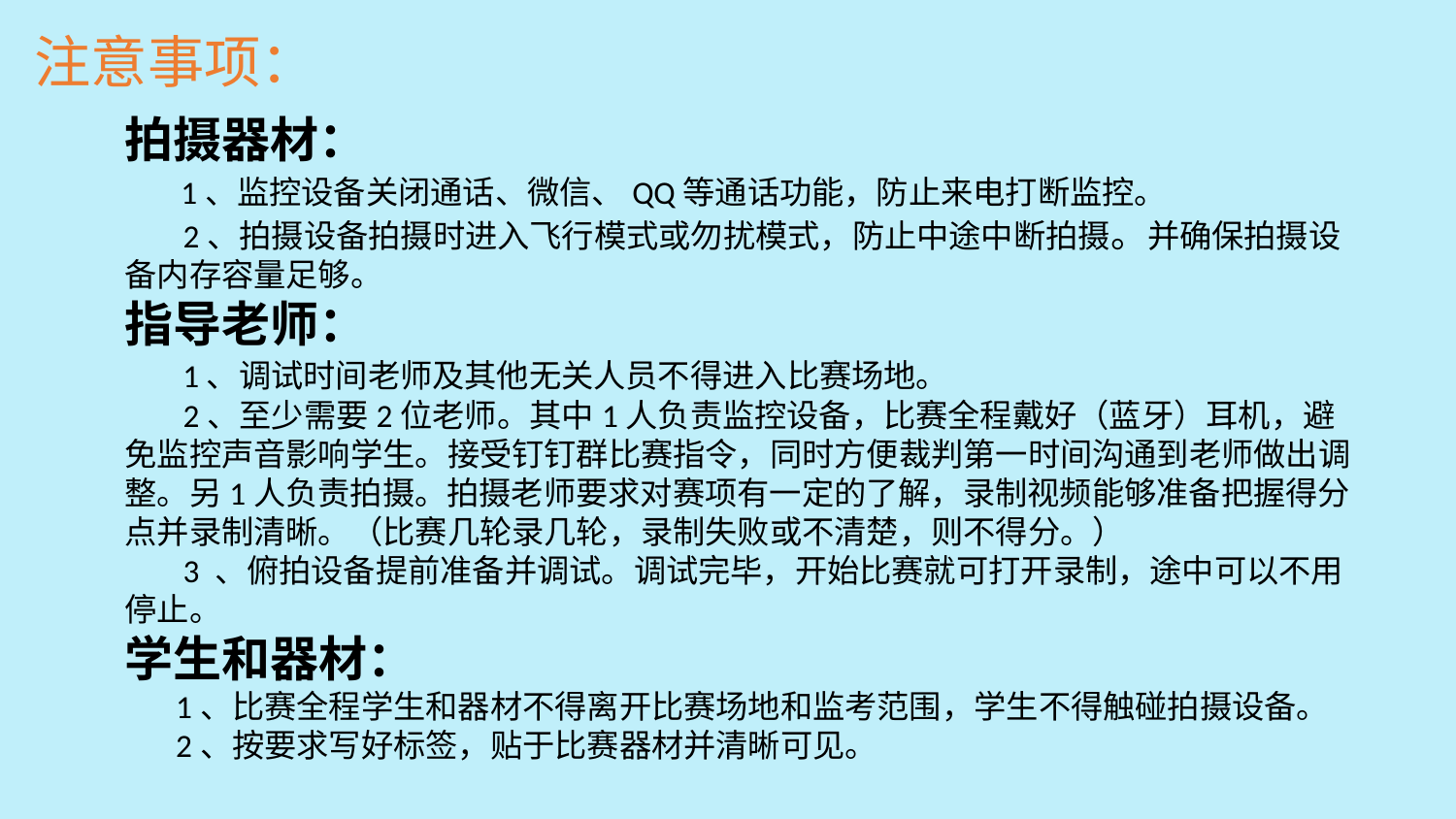

注意事项：
拍摄器材：
       1、监控设备关闭通话、微信、QQ等通话功能，防止来电打断监控。
        2、拍摄设备拍摄时进入飞行模式或勿扰模式，防止中途中断拍摄。并确保拍摄设备内存容量足够。
指导老师：
       1、调试时间老师及其他无关人员不得进入比赛场地。
        2、至少需要2位老师。其中1人负责监控设备，比赛全程戴好（蓝牙）耳机，避免监控声音影响学生。接受钉钉群比赛指令，同时方便裁判第一时间沟通到老师做出调整。另1人负责拍摄。拍摄老师要求对赛项有一定的了解，录制视频能够准备把握得分点并录制清晰。（比赛几轮录几轮，录制失败或不清楚，则不得分。）
        3 、俯拍设备提前准备并调试。调试完毕，开始比赛就可打开录制，途中可以不用停止。
学生和器材：
       1、比赛全程学生和器材不得离开比赛场地和监考范围，学生不得触碰拍摄设备。
       2、按要求写好标签，贴于比赛器材并清晰可见。